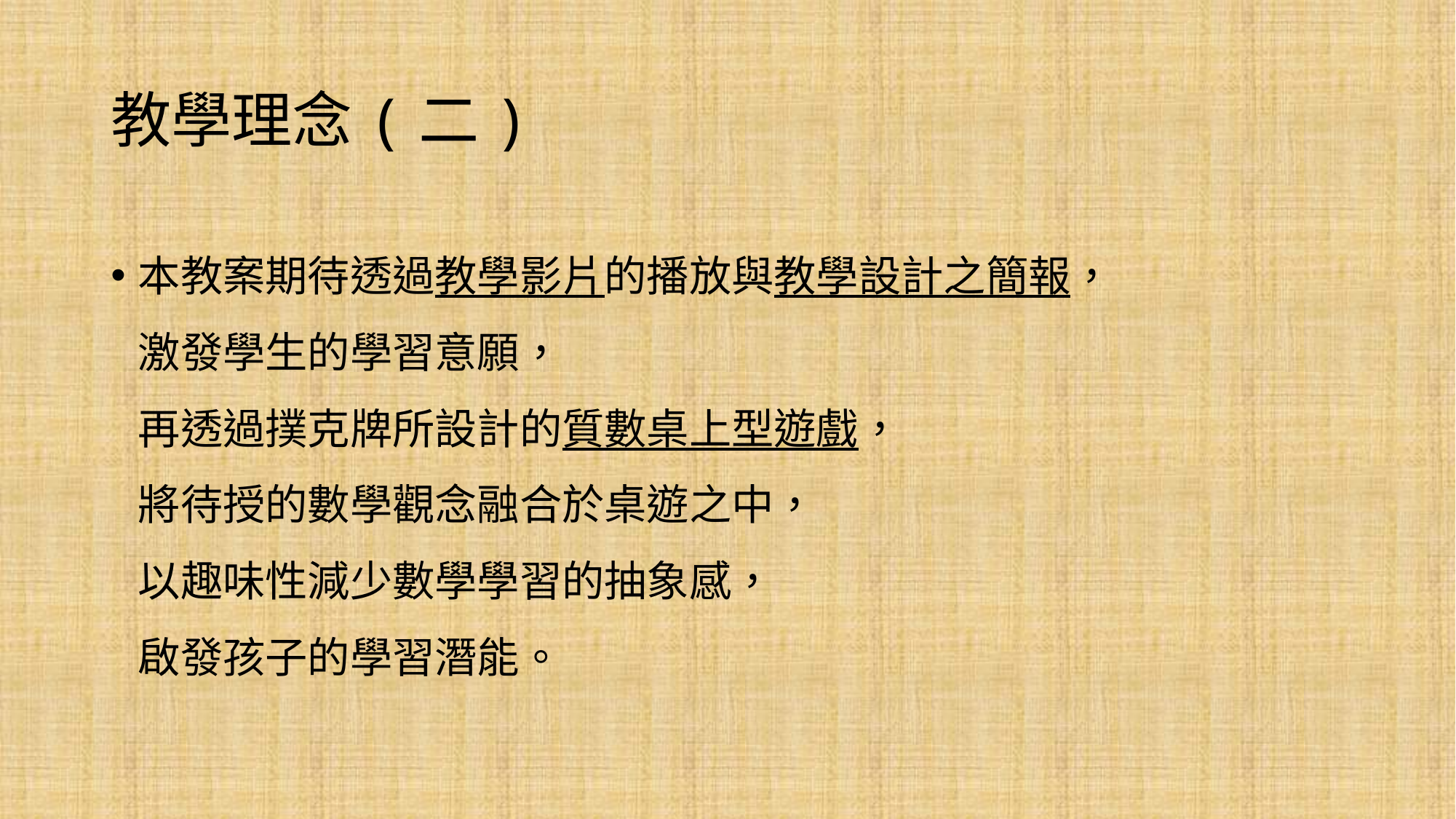

# 教學理念(二)
本教案期待透過教學影片的播放與教學設計之簡報，
激發學生的學習意願，
再透過撲克牌所設計的質數桌上型遊戲，
將待授的數學觀念融合於桌遊之中，
以趣味性減少數學學習的抽象感，
啟發孩子的學習潛能。